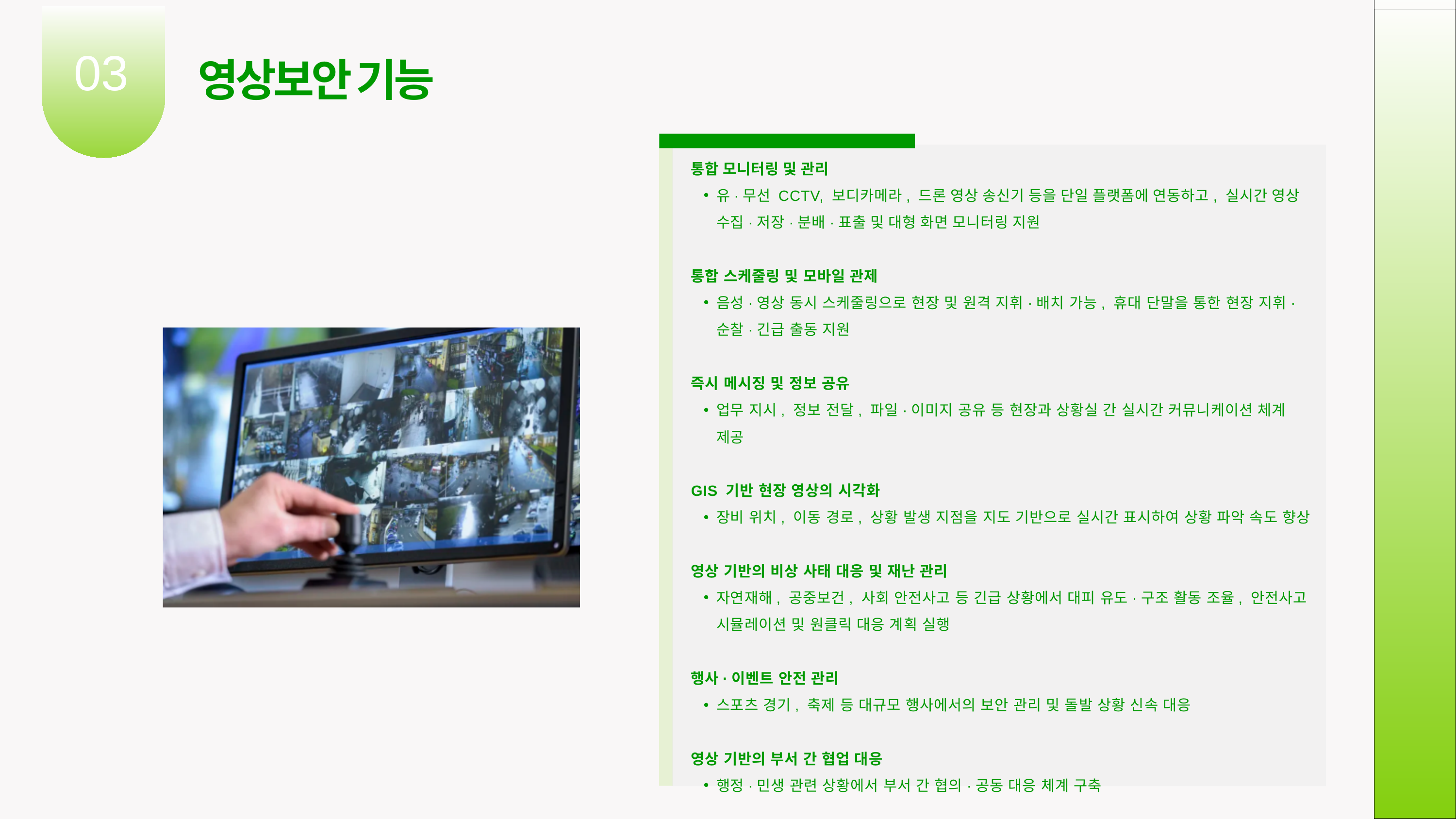

03
영상보안 기능

통합 모니터링 및 관리
유·무선 CCTV, 보디카메라, 드론 영상 송신기 등을 단일 플랫폼에 연동하고, 실시간 영상 수집·저장·분배·표출 및 대형 화면 모니터링 지원

통합 스케줄링 및 모바일 관제
음성·영상 동시 스케줄링으로 현장 및 원격 지휘·배치 가능, 휴대 단말을 통한 현장 지휘·순찰·긴급 출동 지원

즉시 메시징 및 정보 공유
업무 지시, 정보 전달, 파일·이미지 공유 등 현장과 상황실 간 실시간 커뮤니케이션 체계 제공

GIS 기반 현장 영상의 시각화
장비 위치, 이동 경로, 상황 발생 지점을 지도 기반으로 실시간 표시하여 상황 파악 속도 향상

영상 기반의 비상 사태 대응 및 재난 관리
자연재해, 공중보건, 사회 안전사고 등 긴급 상황에서 대피 유도·구조 활동 조율, 안전사고 시뮬레이션 및 원클릭 대응 계획 실행

행사·이벤트 안전 관리
스포츠 경기, 축제 등 대규모 행사에서의 보안 관리 및 돌발 상황 신속 대응

영상 기반의 부서 간 협업 대응
행정·민생 관련 상황에서 부서 간 협의·공동 대응 체계 구축